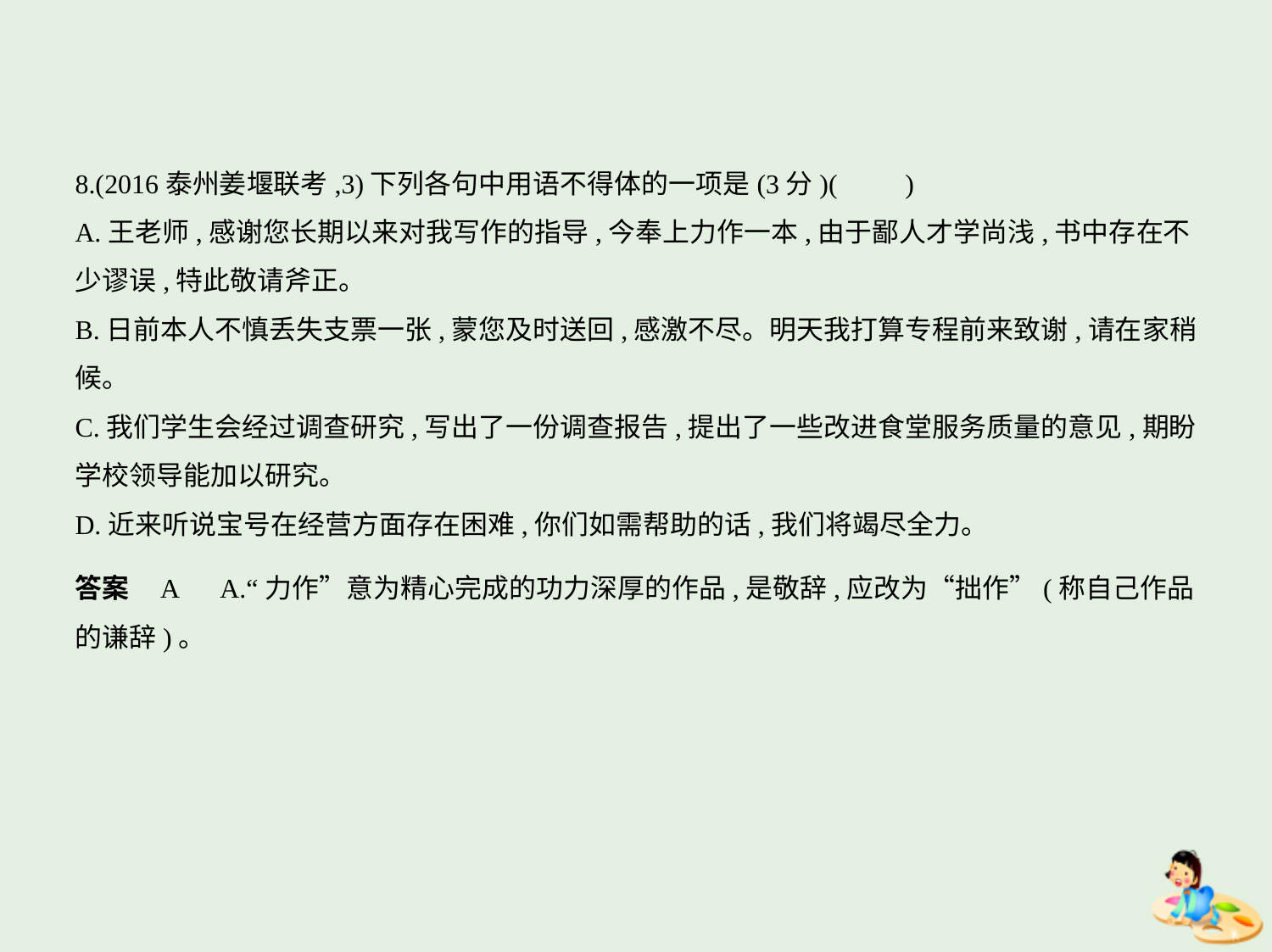

8.(2016泰州姜堰联考,3)下列各句中用语不得体的一项是(3分)(　　)
A.王老师,感谢您长期以来对我写作的指导,今奉上力作一本,由于鄙人才学尚浅,书中存在不
少谬误,特此敬请斧正。
B.日前本人不慎丢失支票一张,蒙您及时送回,感激不尽。明天我打算专程前来致谢,请在家稍
候。
C.我们学生会经过调查研究,写出了一份调查报告,提出了一些改进食堂服务质量的意见,期盼
学校领导能加以研究。
D.近来听说宝号在经营方面存在困难,你们如需帮助的话,我们将竭尽全力。
答案    A　A.“力作”意为精心完成的功力深厚的作品,是敬辞,应改为“拙作”(称自己作品
的谦辞)。